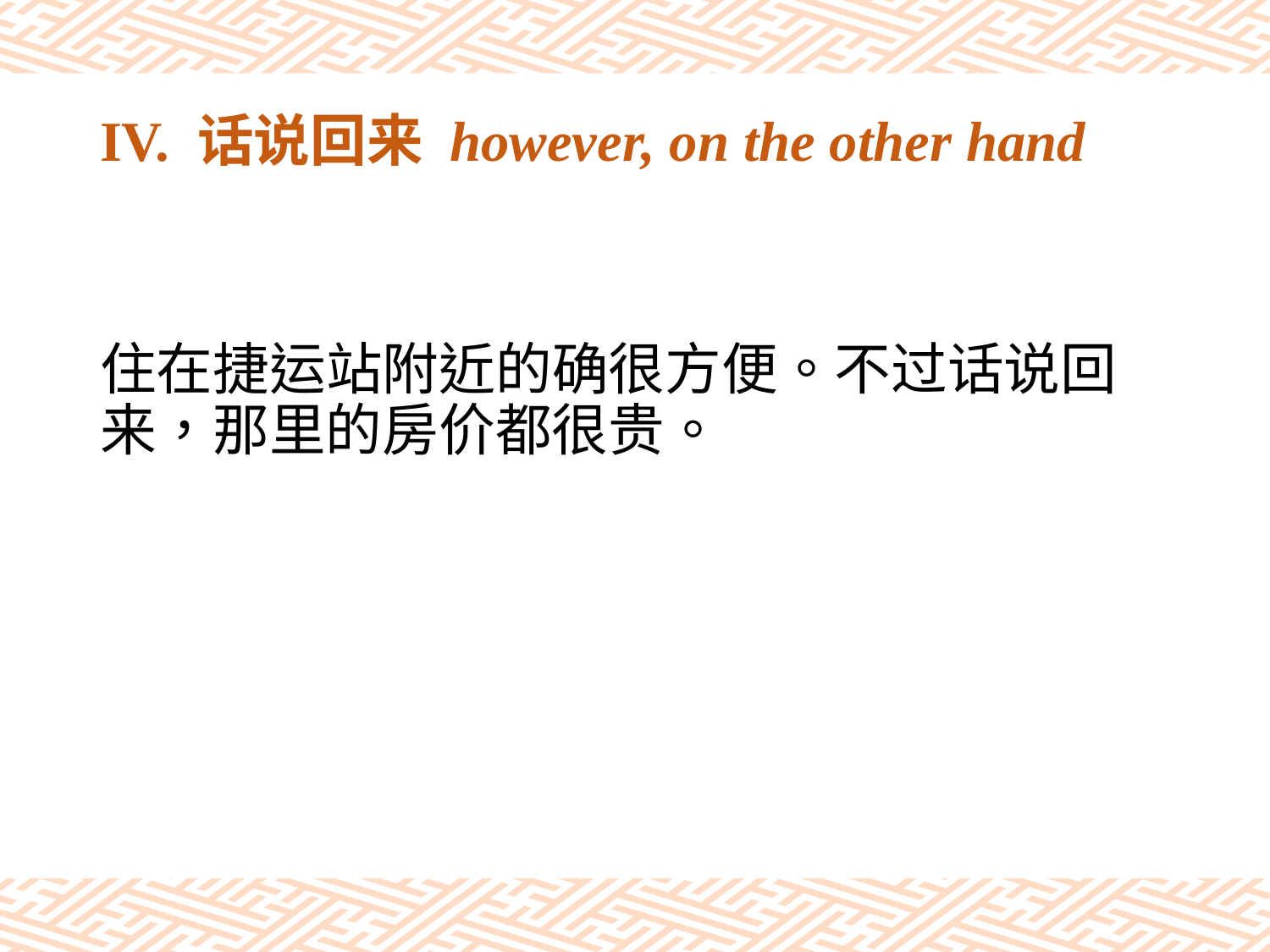

# IV. 话说回来 however, on the other hand

住在捷运站附近的确很方便。不过话说回来，那里的房价都很贵。